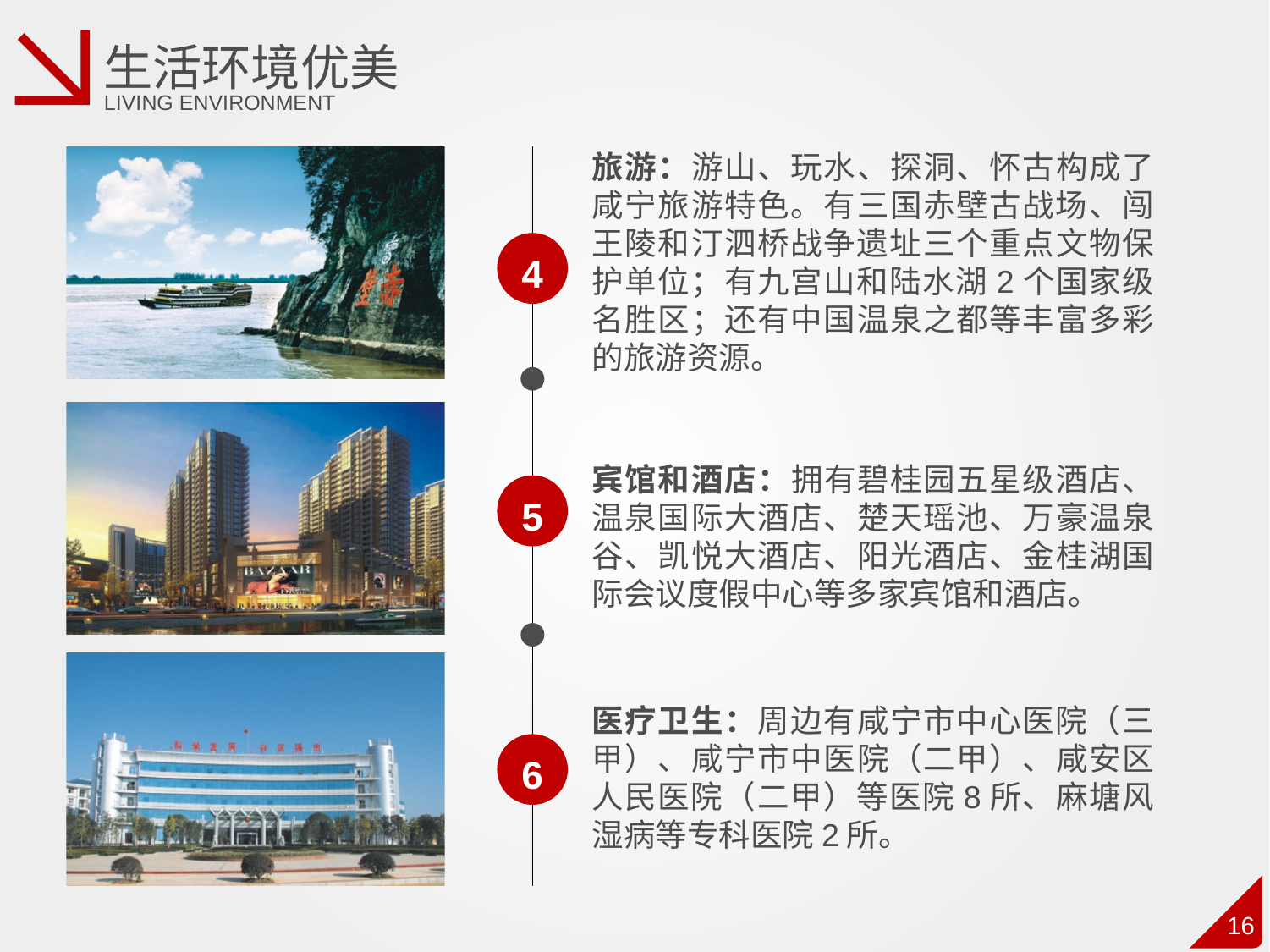

生活环境优美
LIVING ENVIRONMENT
旅游：游山、玩水、探洞、怀古构成了咸宁旅游特色。有三国赤壁古战场、闯王陵和汀泗桥战争遗址三个重点文物保护单位；有九宫山和陆水湖2个国家级名胜区；还有中国温泉之都等丰富多彩的旅游资源。

4

宾馆和酒店：拥有碧桂园五星级酒店、温泉国际大酒店、楚天瑶池、万豪温泉谷、凯悦大酒店、阳光酒店、金桂湖国际会议度假中心等多家宾馆和酒店。
5

医疗卫生：周边有咸宁市中心医院（三甲）、咸宁市中医院（二甲）、咸安区人民医院（二甲）等医院8所、麻塘风湿病等专科医院2所。
6